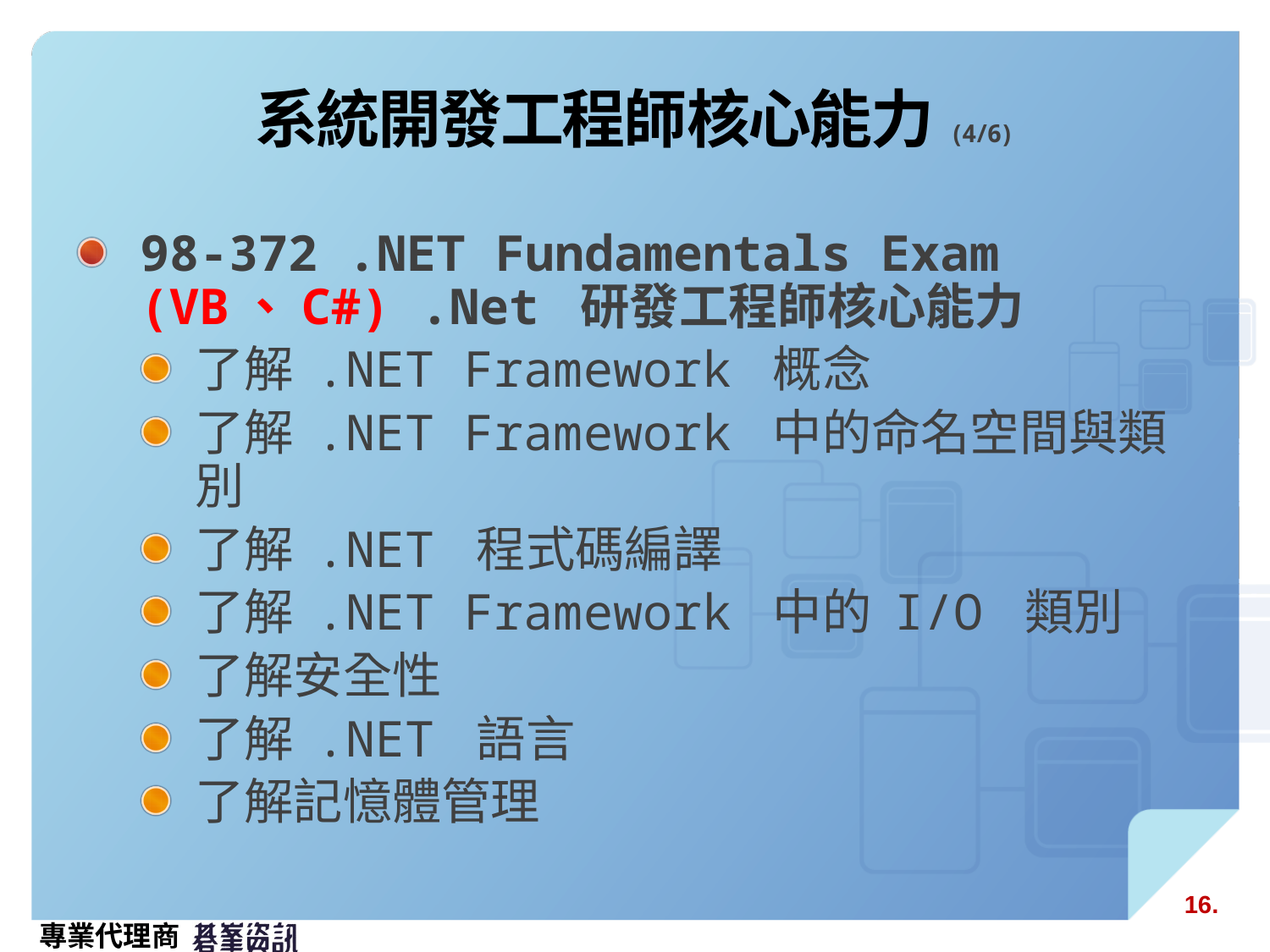

# 系統開發工程師核心能力(4/6)
98-372 .NET Fundamentals Exam
(VB、C#) .Net 研發工程師核心能力
了解 .NET Framework 概念
了解 .NET Framework 中的命名空間與類別
了解 .NET 程式碼編譯
了解 .NET Framework 中的 I/O 類別
了解安全性
了解 .NET 語言
了解記憶體管理
16.